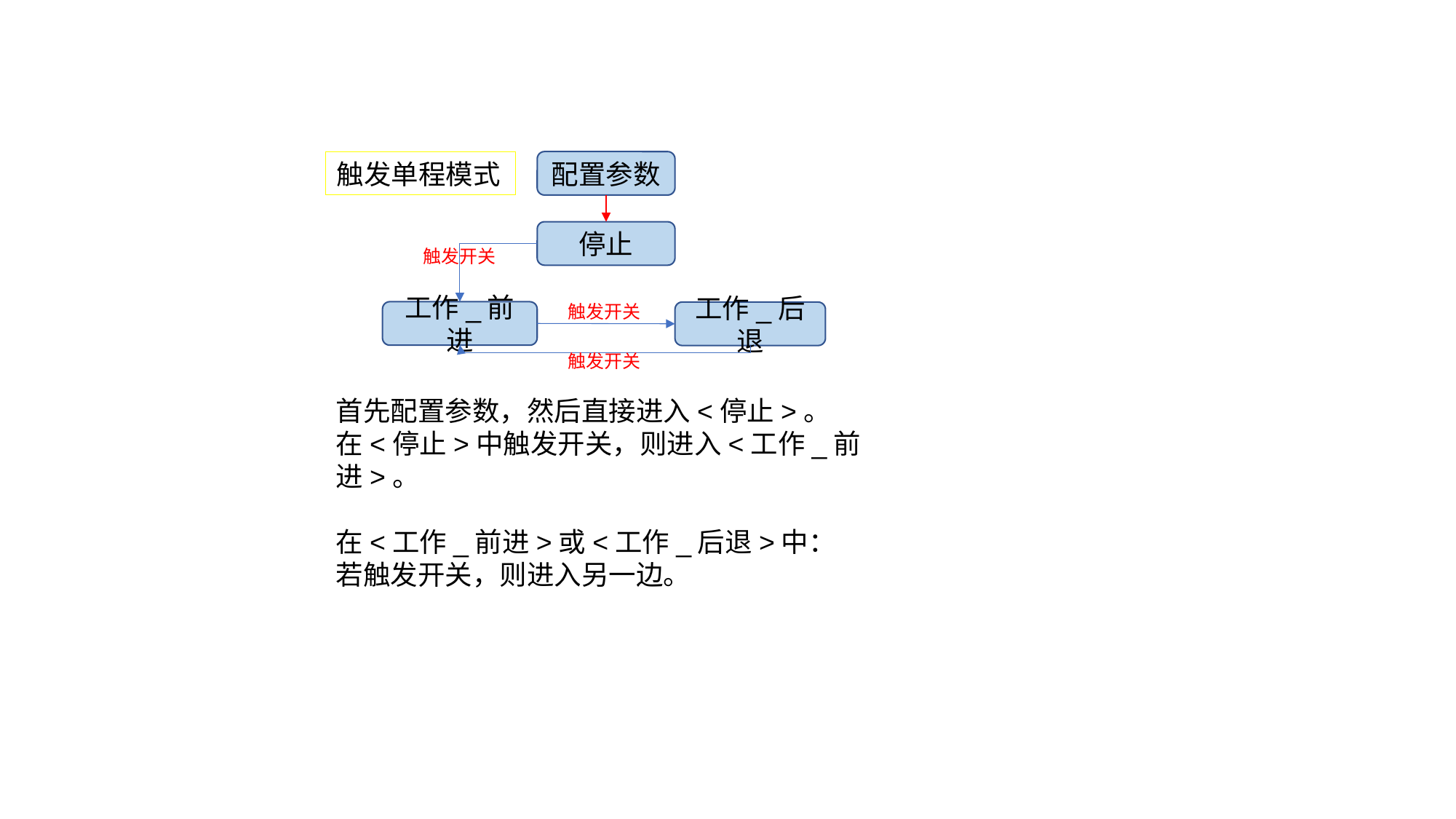

触发单程模式
配置参数
停止
触发开关
触发开关
工作_前进
工作_后退
触发开关
首先配置参数，然后直接进入<停止>。
在<停止>中触发开关，则进入<工作_前进>。

在<工作_前进>或<工作_后退>中：
若触发开关，则进入另一边。